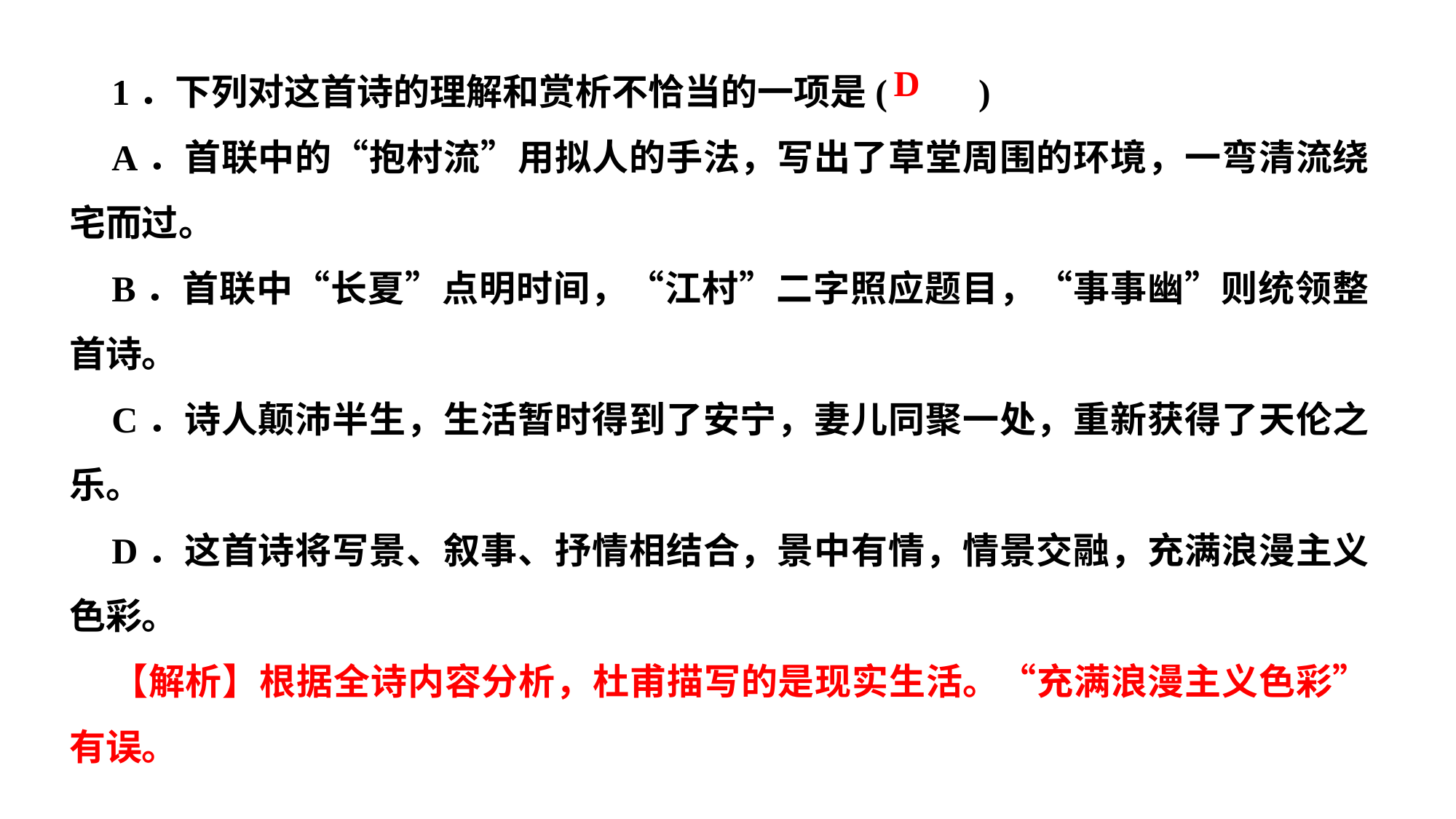

1．下列对这首诗的理解和赏析不恰当的一项是(          )
A．首联中的“抱村流”用拟人的手法，写出了草堂周围的环境，一弯清流绕宅而过。
B．首联中“长夏”点明时间，“江村”二字照应题目，“事事幽”则统领整首诗。
C．诗人颠沛半生，生活暂时得到了安宁，妻儿同聚一处，重新获得了天伦之乐。
D．这首诗将写景、叙事、抒情相结合，景中有情，情景交融，充满浪漫主义色彩。
【解析】根据全诗内容分析，杜甫描写的是现实生活。“充满浪漫主义色彩”有误。
D